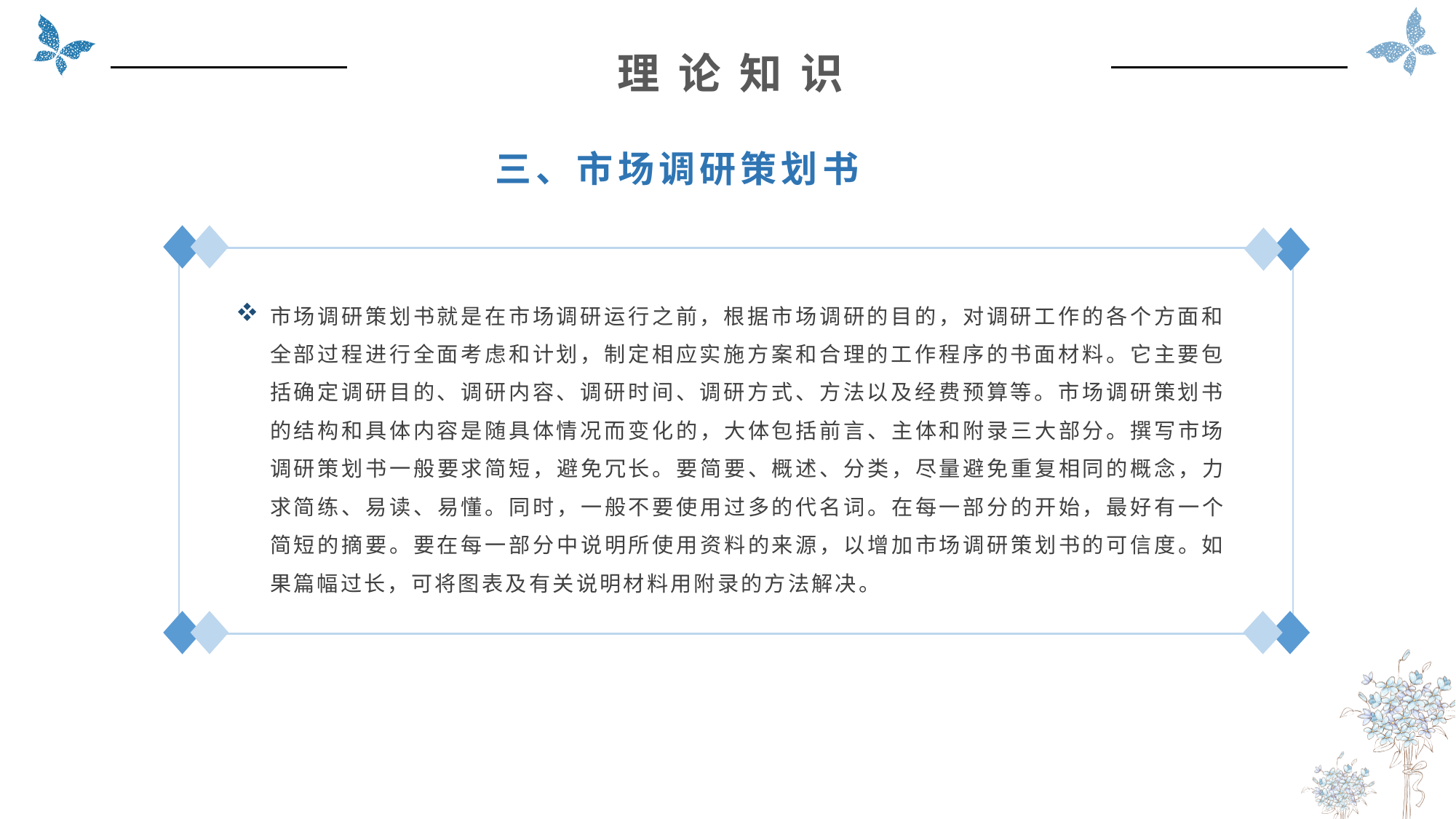

理 论 知 识
三、市场调研策划书

市场调研策划书就是在市场调研运行之前，根据市场调研的目的，对调研工作的各个方面和全部过程进行全面考虑和计划，制定相应实施方案和合理的工作程序的书面材料。它主要包括确定调研目的、调研内容、调研时间、调研方式、方法以及经费预算等。市场调研策划书的结构和具体内容是随具体情况而变化的，大体包括前言、主体和附录三大部分。撰写市场调研策划书一般要求简短，避免冗长。要简要、概述、分类，尽量避免重复相同的概念，力求简练、易读、易懂。同时，一般不要使用过多的代名词。在每一部分的开始，最好有一个简短的摘要。要在每一部分中说明所使用资料的来源，以增加市场调研策划书的可信度。如果篇幅过长，可将图表及有关说明材料用附录的方法解决。